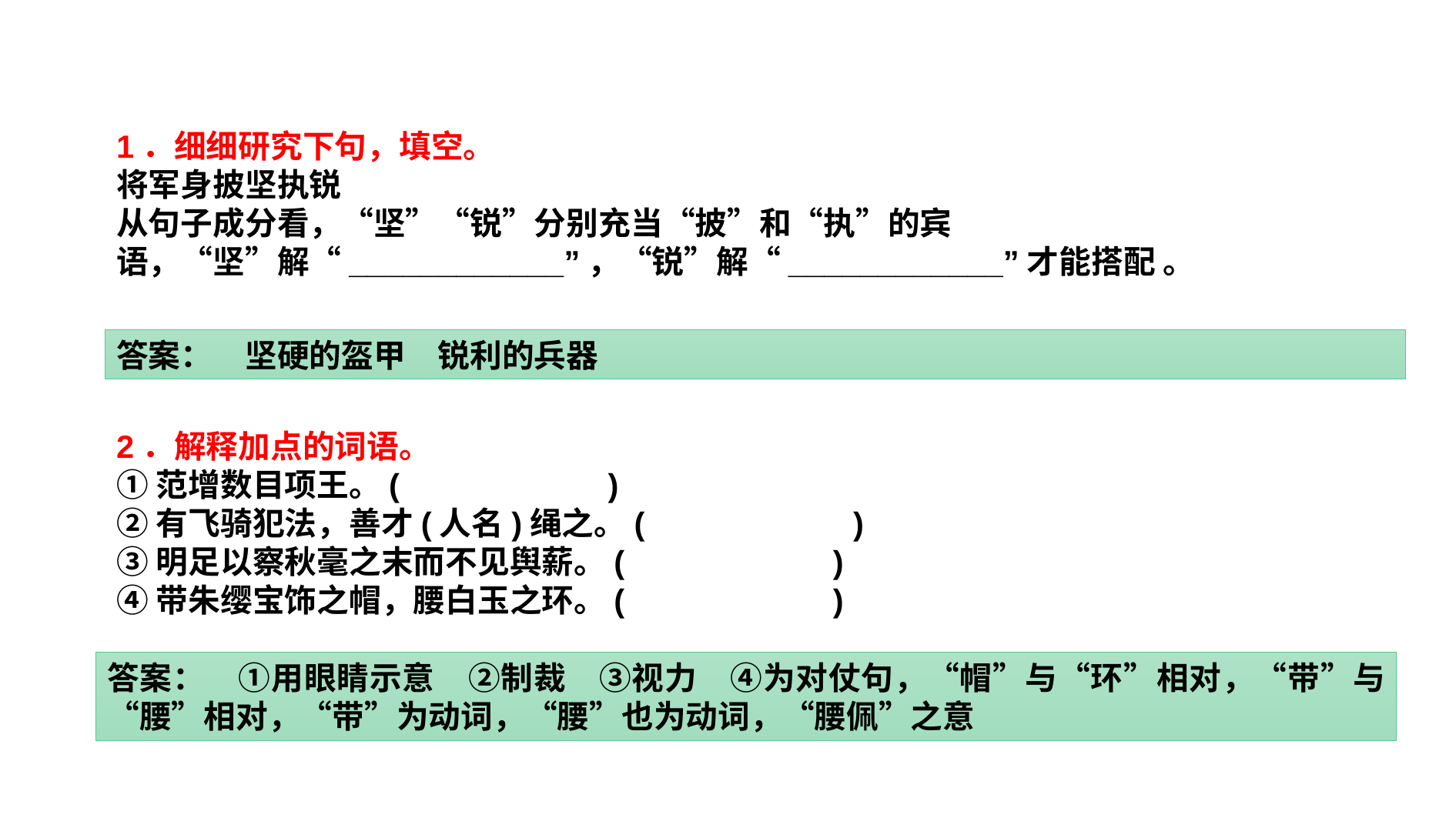

1．细细研究下句，填空。
将军身披坚执锐
从句子成分看，“坚”“锐”分别充当“披”和“执”的宾语，“坚”解“____________”，“锐”解“____________”才能搭配 。

答案：　坚硬的盔甲　锐利的兵器
2．解释加点的词语。
①范增数目项王。(　　　　　　)
②有飞骑犯法，善才(人名)绳之。(　　　　　　)
③明足以察秋毫之末而不见舆薪。(　　　　　　)
④带朱缨宝饰之帽，腰白玉之环。(　　　　　　)
答案：　①用眼睛示意　②制裁　③视力　④为对仗句，“帽”与“环”相对，“带”与“腰”相对，“带”为动词，“腰”也为动词，“腰佩”之意